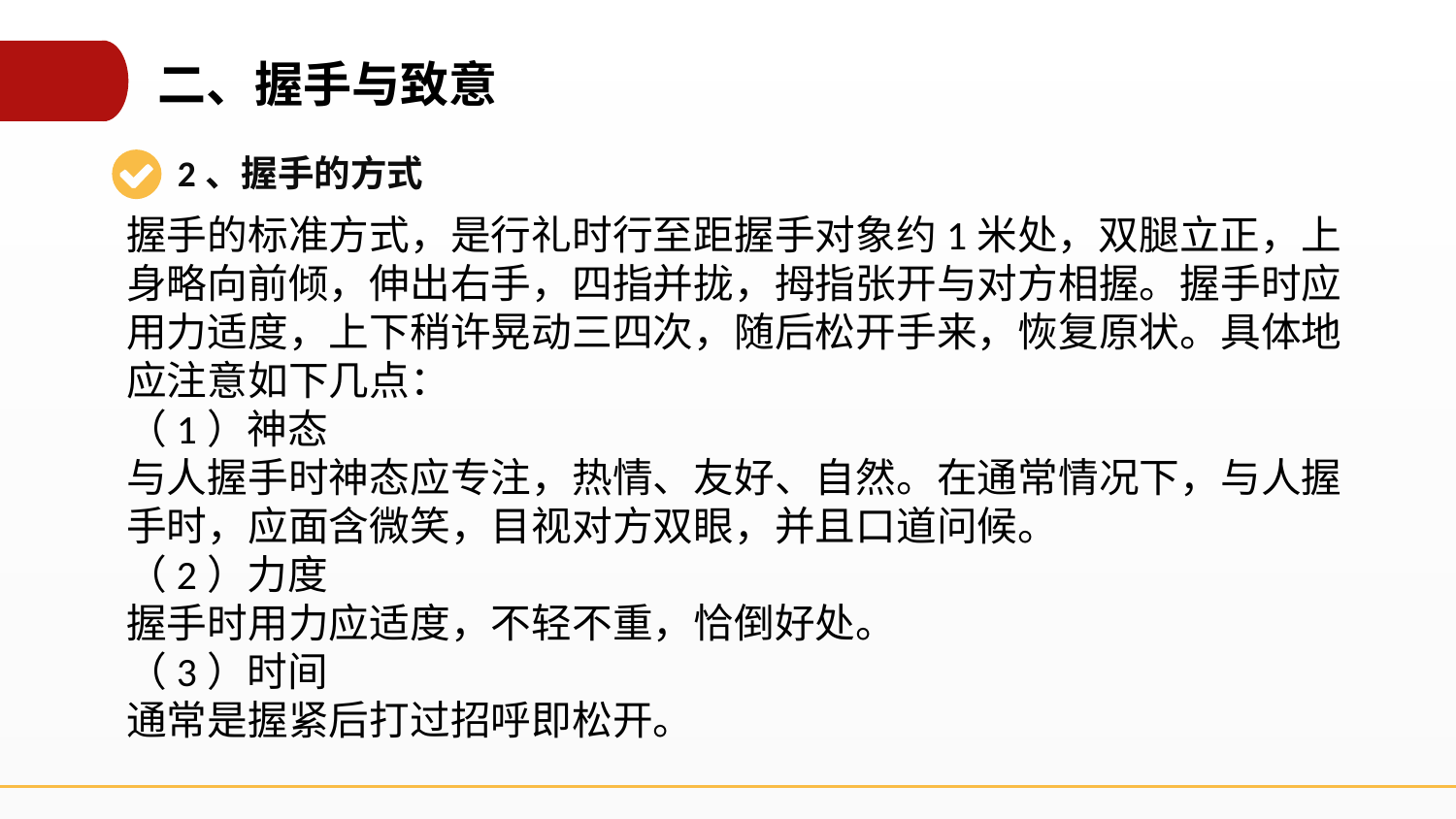

二、握手与致意

2、握手的方式
握手的标准方式，是行礼时行至距握手对象约1米处，双腿立正，上身略向前倾，伸出右手，四指并拢，拇指张开与对方相握。握手时应用力适度，上下稍许晃动三四次，随后松开手来，恢复原状。具体地应注意如下几点：
（1）神态
与人握手时神态应专注，热情、友好、自然。在通常情况下，与人握手时，应面含微笑，目视对方双眼，并且口道问候。
（2）力度
握手时用力应适度，不轻不重，恰倒好处。
（3）时间
通常是握紧后打过招呼即松开。